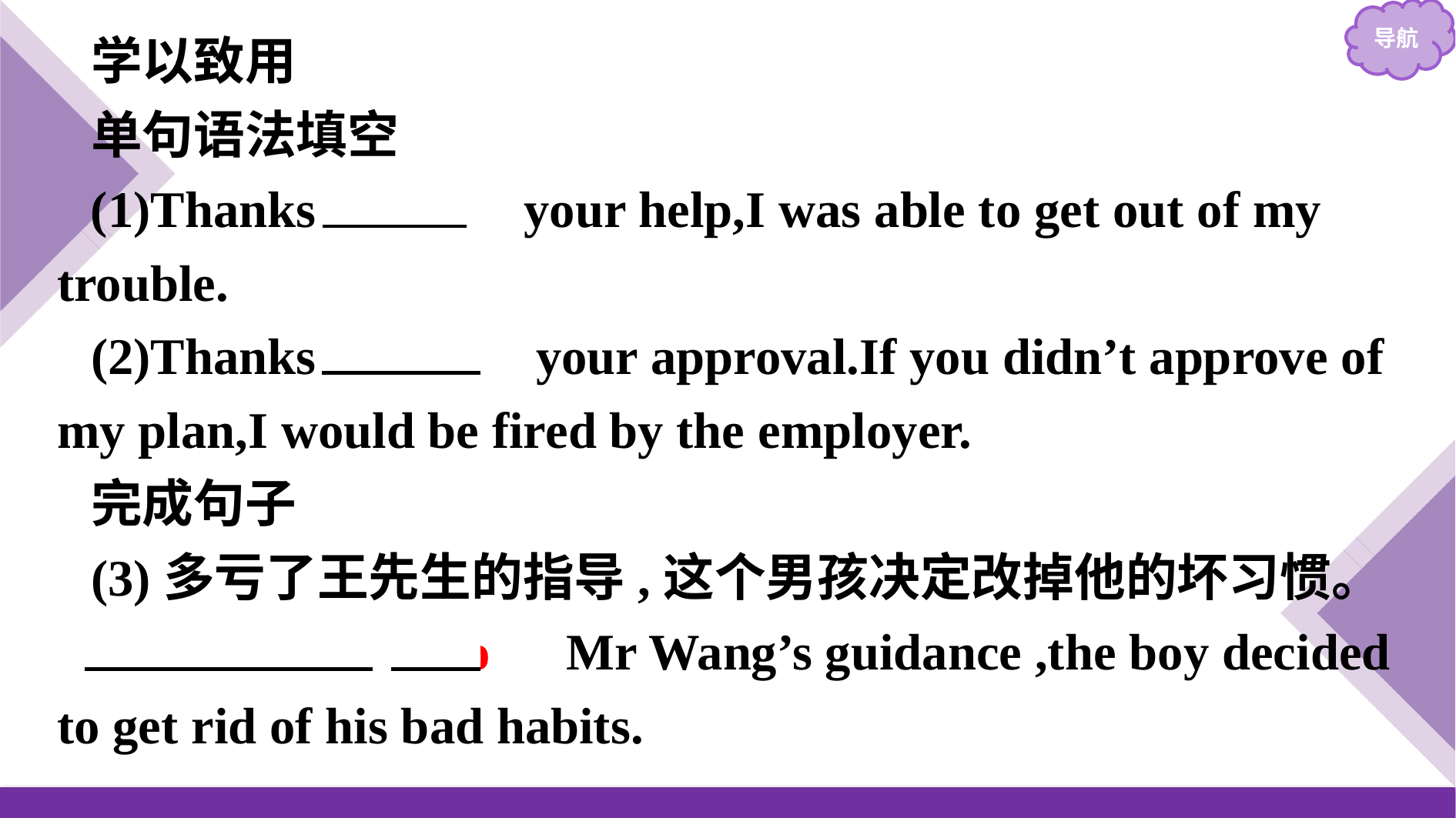

学以致用
单句语法填空
(1)Thanks 　to　your help,I was able to get out of my trouble.
(2)Thanks 　to　 your approval.If you didn’t approve of my plan,I would be fired by the employer.
完成句子
(3)多亏了王先生的指导,这个男孩决定改掉他的坏习惯。
　Thanks　　to　Mr Wang’s guidance ,the boy decided to get rid of his bad habits.